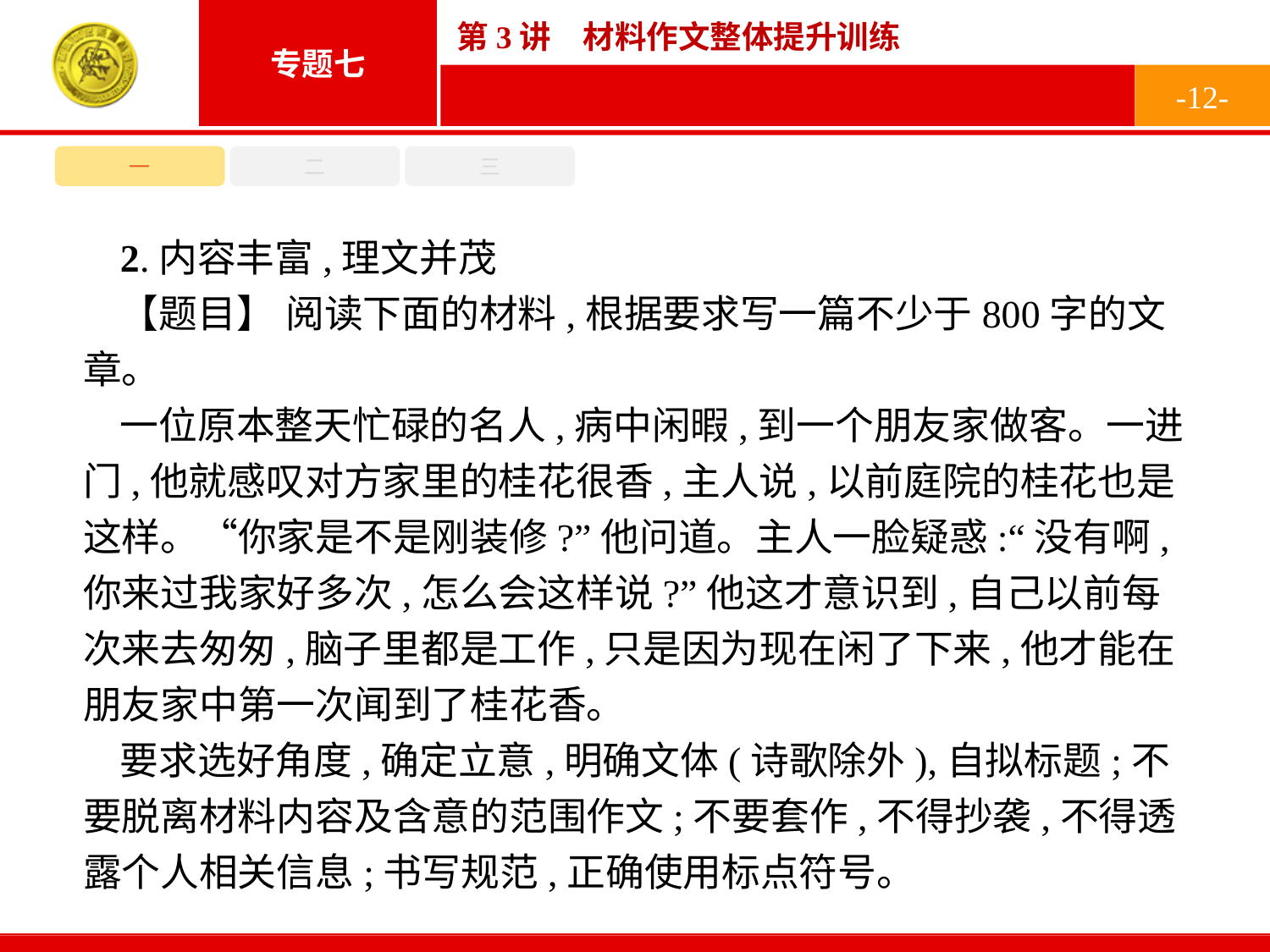

-12-
一
二
三
2.内容丰富,理文并茂
【题目】 阅读下面的材料,根据要求写一篇不少于800字的文章。
一位原本整天忙碌的名人,病中闲暇,到一个朋友家做客。一进门,他就感叹对方家里的桂花很香,主人说,以前庭院的桂花也是这样。“你家是不是刚装修?”他问道。主人一脸疑惑:“没有啊,你来过我家好多次,怎么会这样说?”他这才意识到,自己以前每次来去匆匆,脑子里都是工作,只是因为现在闲了下来,他才能在朋友家中第一次闻到了桂花香。
要求选好角度,确定立意,明确文体(诗歌除外),自拟标题;不要脱离材料内容及含意的范围作文;不要套作,不得抄袭,不得透露个人相关信息;书写规范,正确使用标点符号。